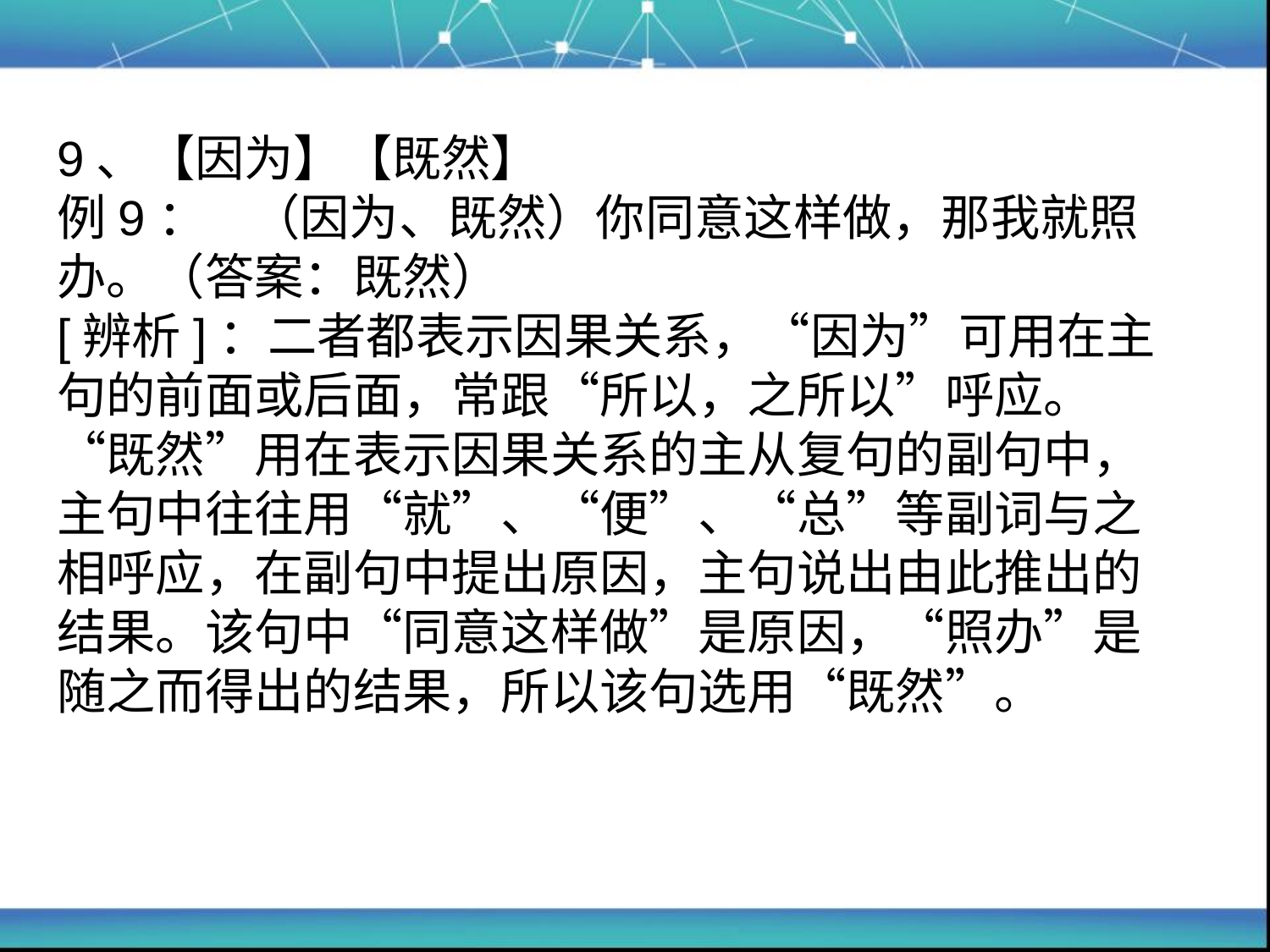

# 9、【因为】【既然】 例9：    （因为、既然）你同意这样做，那我就照办。（答案：既然） [辨析]：二者都表示因果关系，“因为”可用在主句的前面或后面，常跟“所以，之所以”呼应。“既然”用在表示因果关系的主从复句的副句中，主句中往往用“就”、“便”、“总”等副词与之相呼应，在副句中提出原因，主句说出由此推出的结果。该句中“同意这样做”是原因，“照办”是随之而得出的结果，所以该句选用“既然”。